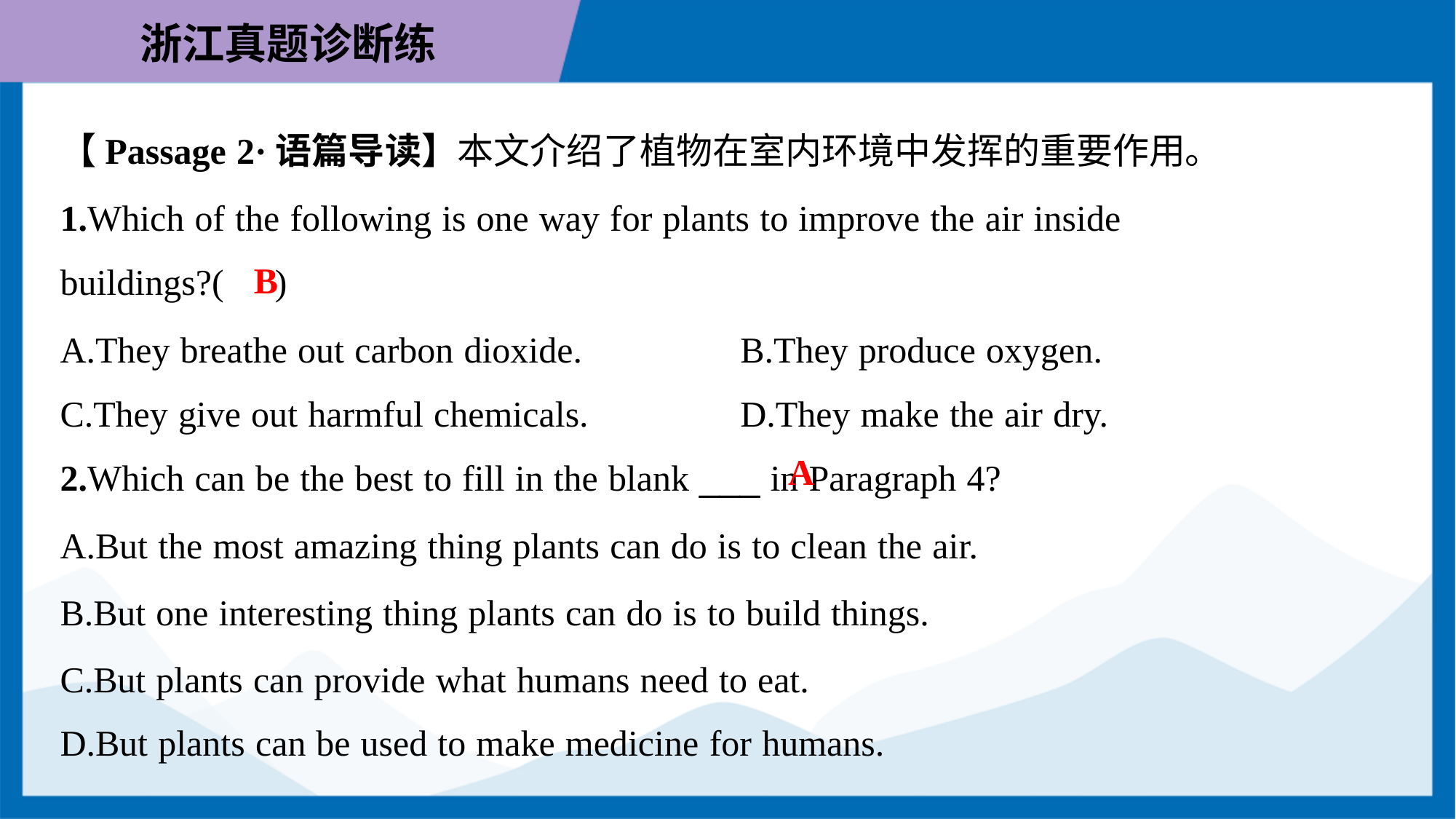

【Passage 2·语篇导读】本文介绍了植物在室内环境中发挥的重要作用。
1.Which of the following is one way for plants to improve the air inside
buildings?(     )
B
A.They breathe out carbon dioxide.	B.They produce oxygen.
C.They give out harmful chemicals.	D.They make the air dry.
A
2.Which can be the best to fill in the blank ___ in Paragraph 4?
A.But the most amazing thing plants can do is to clean the air.
B.But one interesting thing plants can do is to build things.
C.But plants can provide what humans need to eat.
D.But plants can be used to make medicine for humans.